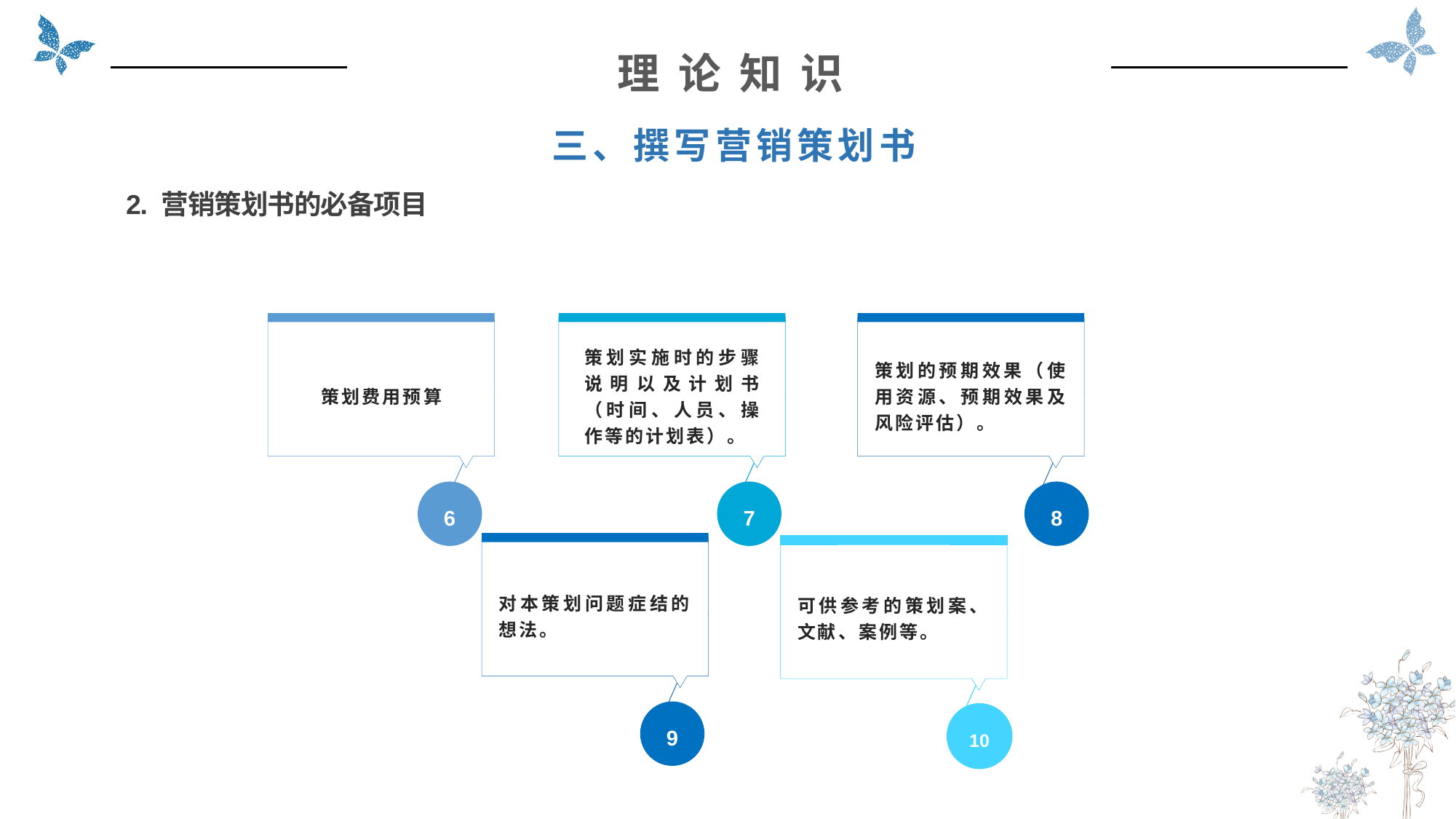

理 论 知 识
三、撰写营销策划书
2. 营销策划书的必备项目

策划费用预算
6

策划实施时的步骤说明以及计划书（时间、人员、操作等的计划表）。
7

策划的预期效果（使用资源、预期效果及风险评估）。
8

对本策划问题症结的想法。
9

可供参考的策划案、文献、案例等。
10